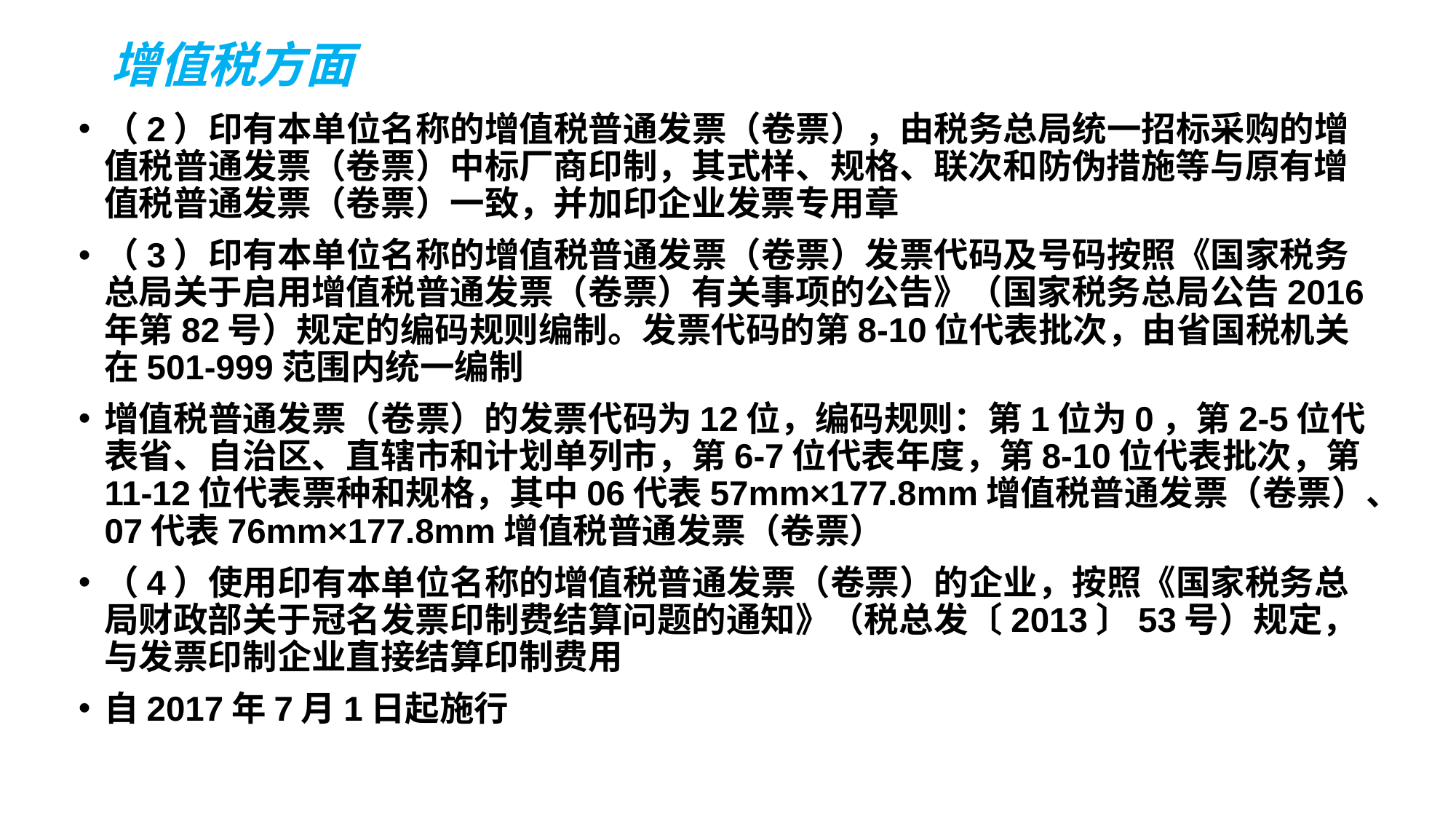

# 增值税方面
（2）印有本单位名称的增值税普通发票（卷票），由税务总局统一招标采购的增值税普通发票（卷票）中标厂商印制，其式样、规格、联次和防伪措施等与原有增值税普通发票（卷票）一致，并加印企业发票专用章
（3）印有本单位名称的增值税普通发票（卷票）发票代码及号码按照《国家税务总局关于启用增值税普通发票（卷票）有关事项的公告》（国家税务总局公告2016年第82号）规定的编码规则编制。发票代码的第8-10位代表批次，由省国税机关在501-999范围内统一编制
增值税普通发票（卷票）的发票代码为12位，编码规则：第1位为0，第2-5位代表省、自治区、直辖市和计划单列市，第6-7位代表年度，第8-10位代表批次，第11-12位代表票种和规格，其中06代表57mm×177.8mm增值税普通发票（卷票）、07代表76mm×177.8mm增值税普通发票（卷票）
（4）使用印有本单位名称的增值税普通发票（卷票）的企业，按照《国家税务总局财政部关于冠名发票印制费结算问题的通知》（税总发〔2013〕53号）规定，与发票印制企业直接结算印制费用
自2017年7月1日起施行